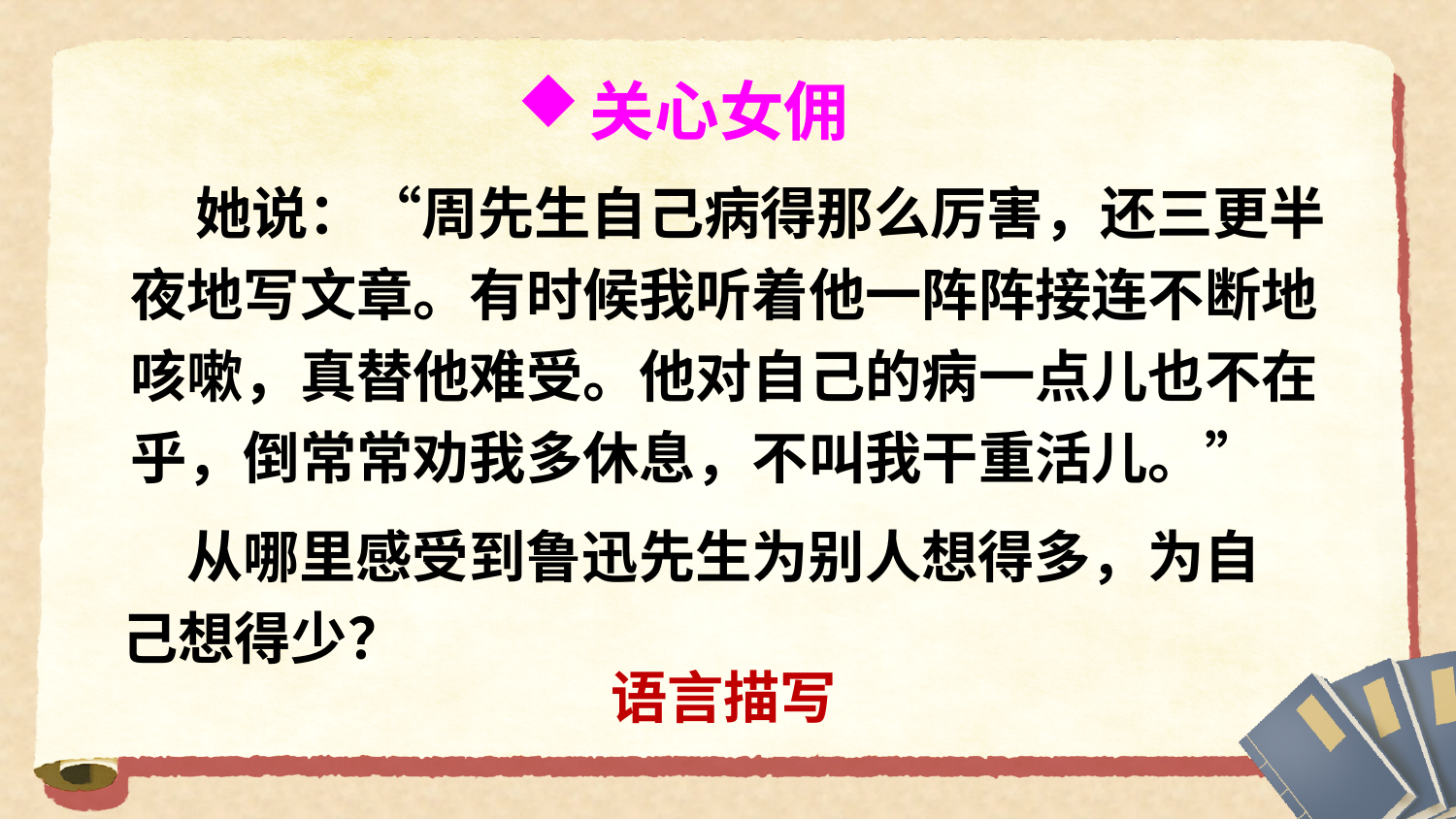

关心女佣
    她说：“周先生自己病得那么厉害，还三更半夜地写文章。有时候我听着他一阵阵接连不断地咳嗽，真替他难受。他对自己的病一点儿也不在乎，倒常常劝我多休息，不叫我干重活儿。”
    从哪里感受到鲁迅先生为别人想得多，为自己想得少？
语言描写